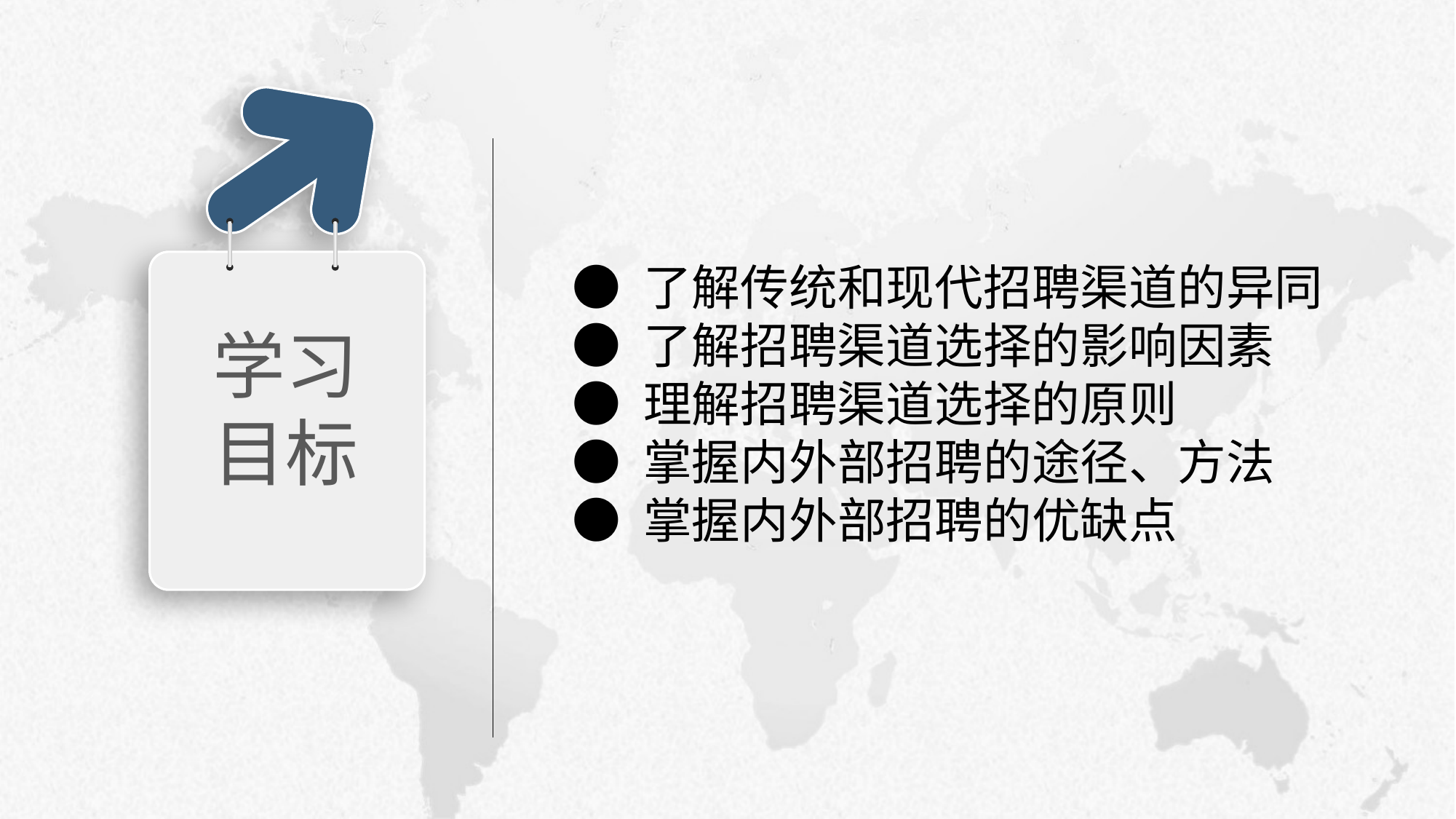

学习目标

● 了解传统和现代招聘渠道的异同
● 了解招聘渠道选择的影响因素
● 理解招聘渠道选择的原则
● 掌握内外部招聘的途径、方法
● 掌握内外部招聘的优缺点